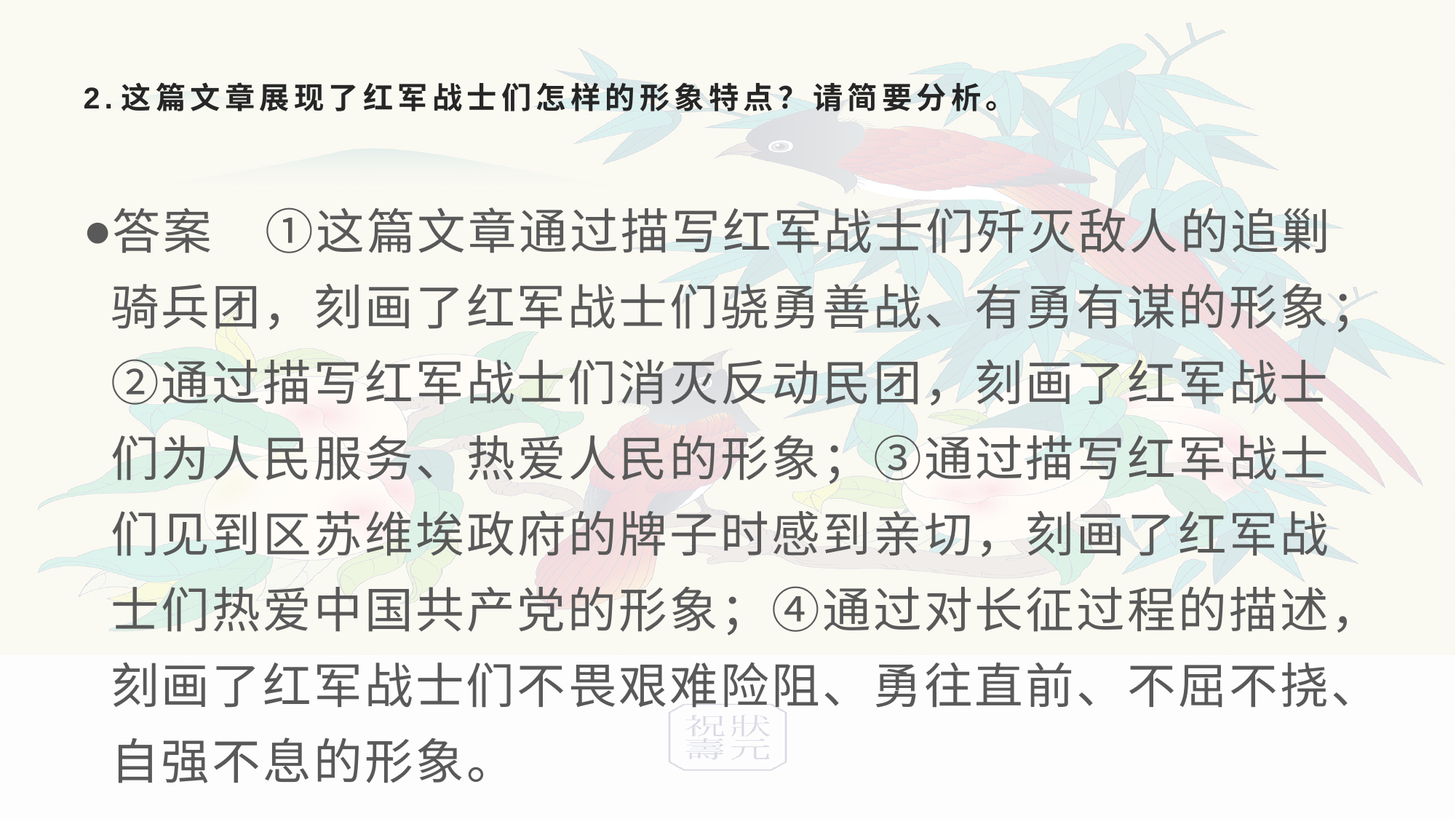

# 2.这篇文章展现了红军战士们怎样的形象特点？请简要分析。
答案　①这篇文章通过描写红军战士们歼灭敌人的追剿骑兵团，刻画了红军战士们骁勇善战、有勇有谋的形象；②通过描写红军战士们消灭反动民团，刻画了红军战士们为人民服务、热爱人民的形象；③通过描写红军战士们见到区苏维埃政府的牌子时感到亲切，刻画了红军战士们热爱中国共产党的形象；④通过对长征过程的描述，刻画了红军战士们不畏艰难险阻、勇往直前、不屈不挠、自强不息的形象。